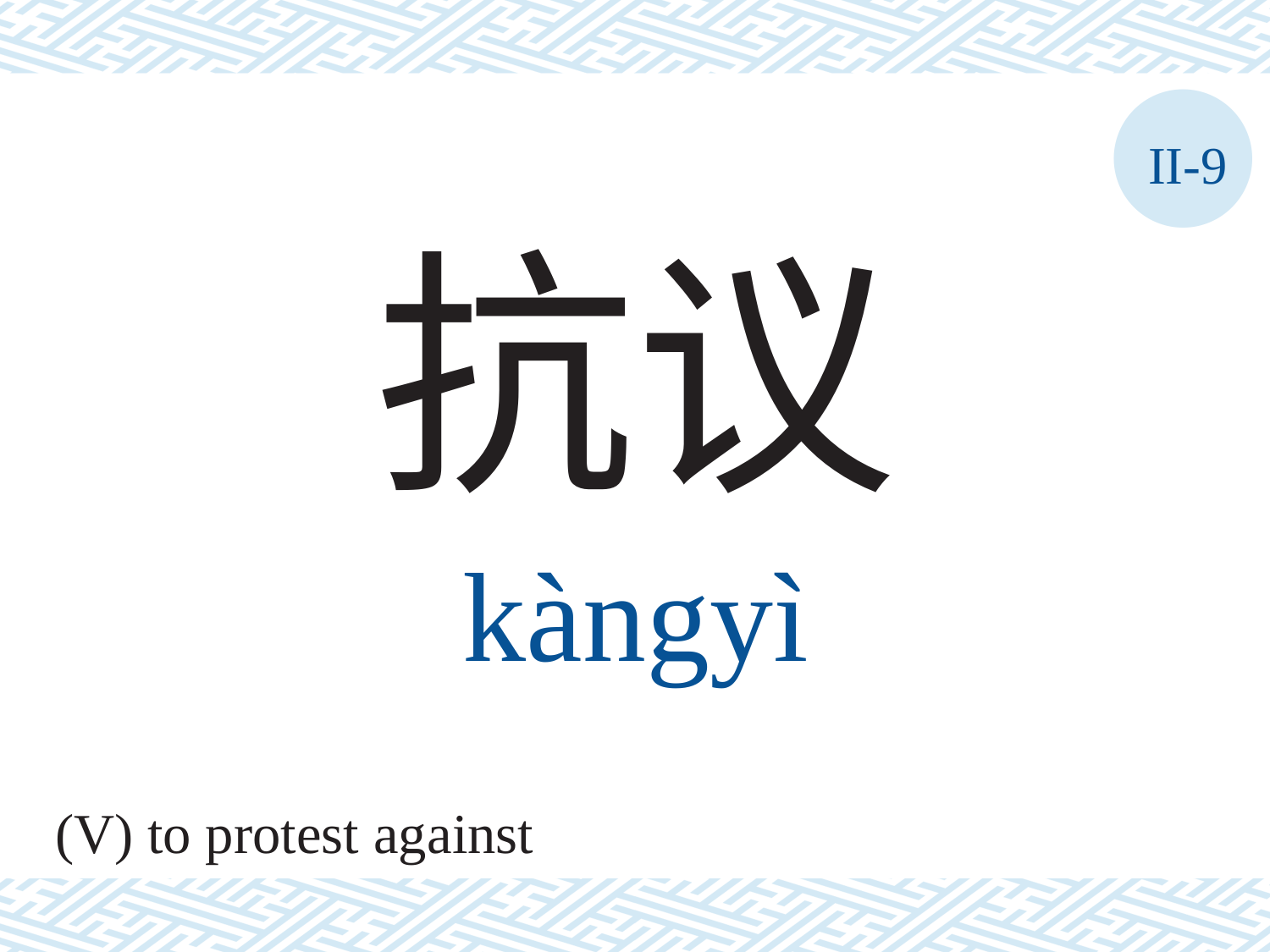

II-9
抗议
kàngyì
(V) to protest against